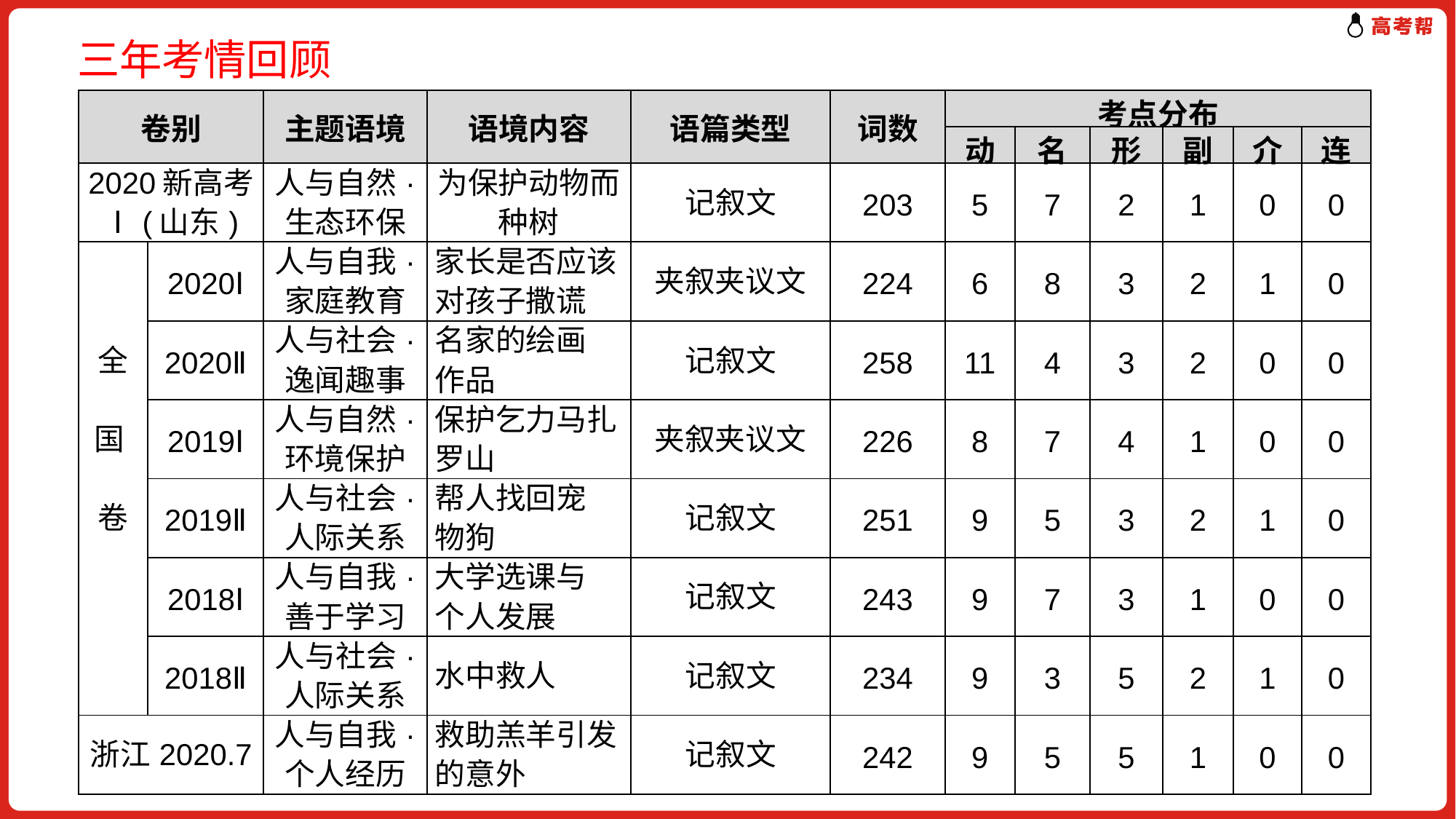

三年考情回顾
| 卷别 |  | 主题语境 | 语境内容 | 语篇类型 | 词数 | 考点分布 |  |  |  |  |  |
| --- | --- | --- | --- | --- | --- | --- | --- | --- | --- | --- | --- |
|  |  |  |  |  |  | 动 | 名 | 形 | 副 | 介 | 连 |
| 2020新高考Ⅰ(山东) |  | 人与自然· 生态环保 | 为保护动物而种树 | 记叙文 | 203 | 5 | 7 | 2 | 1 | 0 | 0 |
| 全 国 卷 | 2020Ⅰ | 人与自我· 家庭教育 | 家长是否应该对孩子撒谎 | 夹叙夹议文 | 224 | 6 | 8 | 3 | 2 | 1 | 0 |
|  | 2020Ⅱ | 人与社会· 逸闻趣事 | 名家的绘画 作品 | 记叙文 | 258 | 11 | 4 | 3 | 2 | 0 | 0 |
|  | 2019Ⅰ | 人与自然· 环境保护 | 保护乞力马扎罗山 | 夹叙夹议文 | 226 | 8 | 7 | 4 | 1 | 0 | 0 |
|  | 2019Ⅱ | 人与社会· 人际关系 | 帮人找回宠 物狗 | 记叙文 | 251 | 9 | 5 | 3 | 2 | 1 | 0 |
|  | 2018Ⅰ | 人与自我· 善于学习 | 大学选课与 个人发展 | 记叙文 | 243 | 9 | 7 | 3 | 1 | 0 | 0 |
|  | 2018Ⅱ | 人与社会· 人际关系 | 水中救人 | 记叙文 | 234 | 9 | 3 | 5 | 2 | 1 | 0 |
| 浙江2020.7 |  | 人与自我· 个人经历 | 救助羔羊引发的意外 | 记叙文 | 242 | 9 | 5 | 5 | 1 | 0 | 0 |